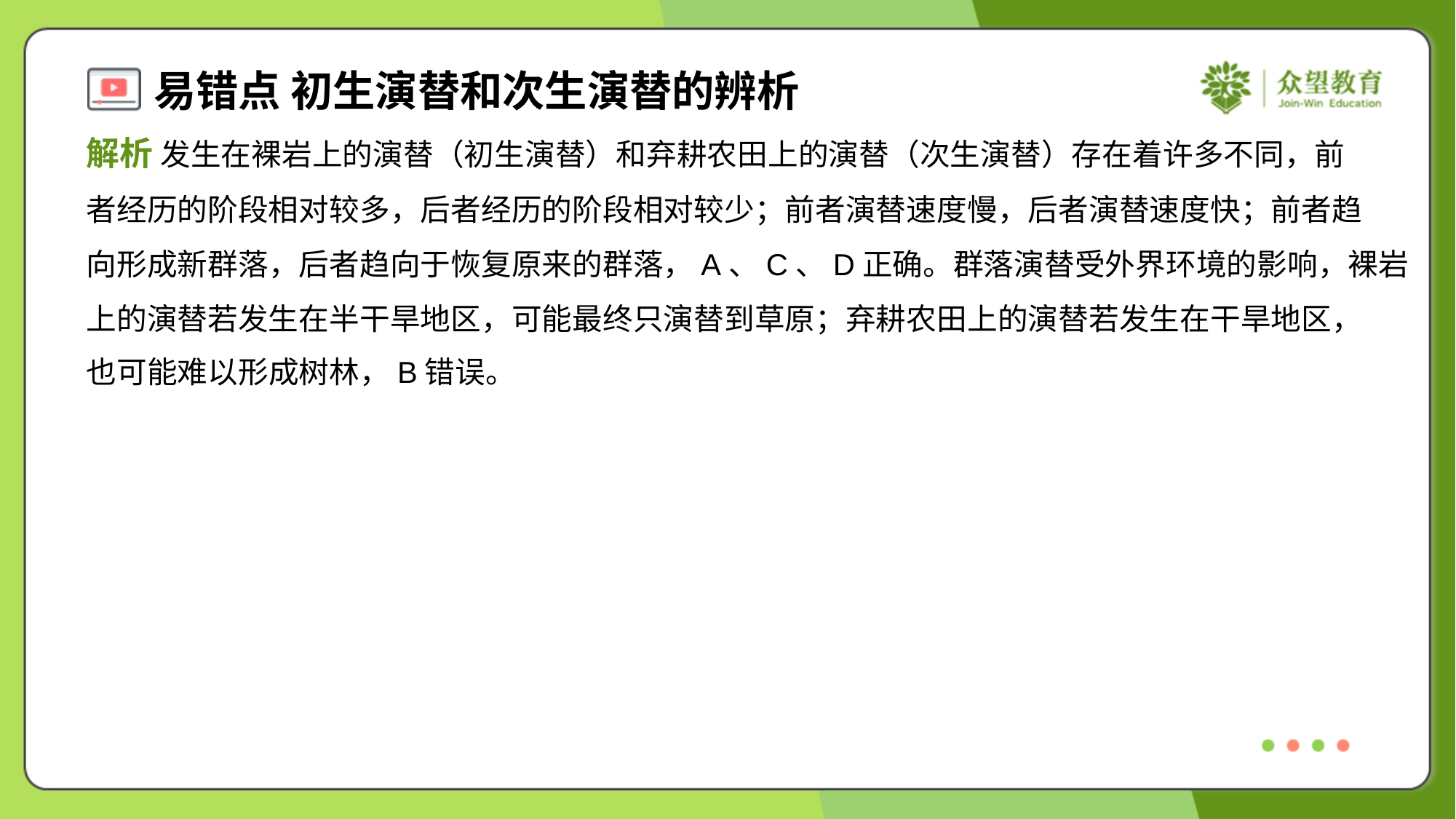

解析 发生在裸岩上的演替（初生演替）和弃耕农田上的演替（次生演替）存在着许多不同，前
者经历的阶段相对较多，后者经历的阶段相对较少；前者演替速度慢，后者演替速度快；前者趋
向形成新群落，后者趋向于恢复原来的群落，A、C、D正确。群落演替受外界环境的影响，裸岩
上的演替若发生在半干旱地区，可能最终只演替到草原；弃耕农田上的演替若发生在干旱地区，
也可能难以形成树林，B错误。